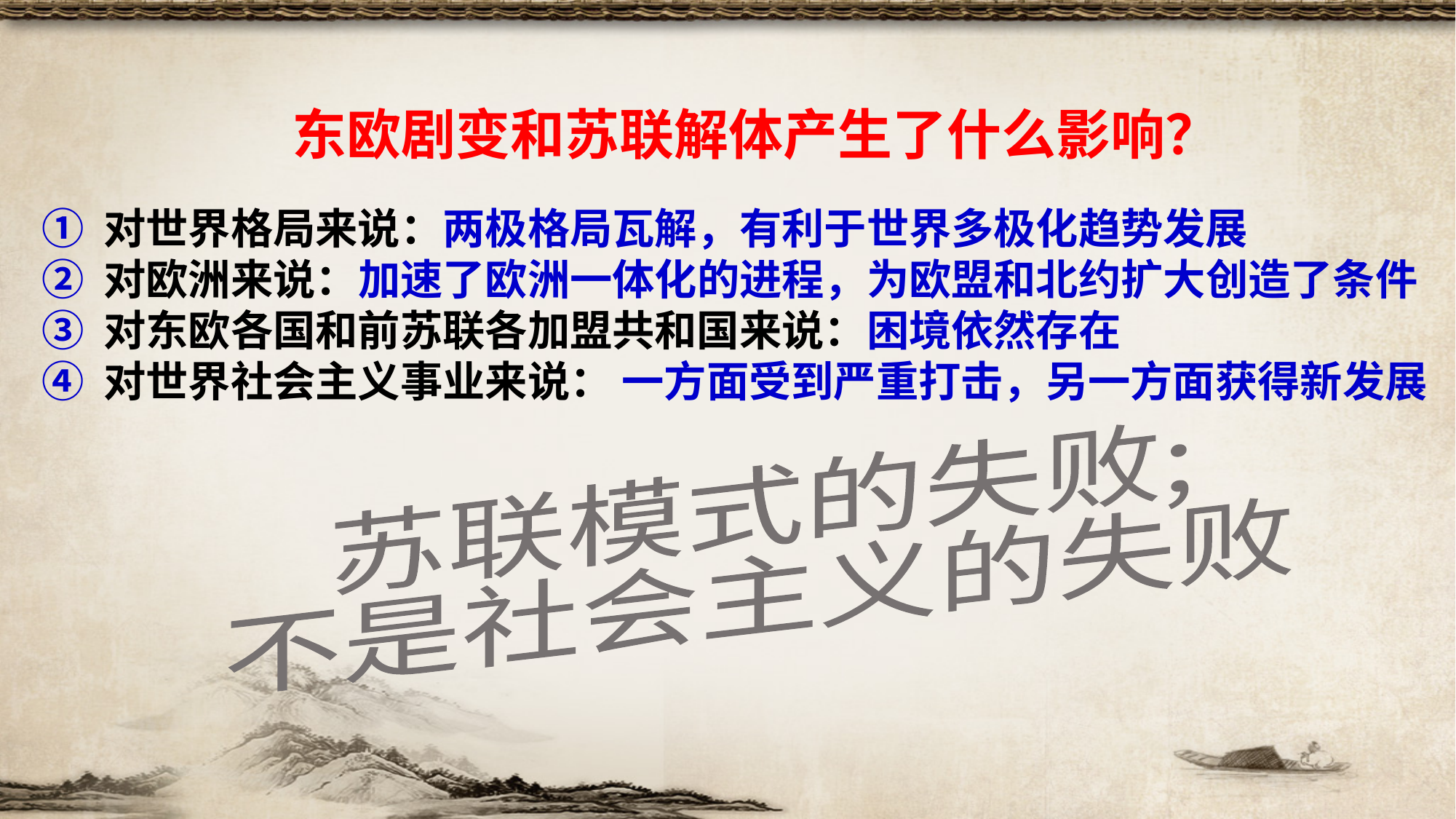

东欧剧变和苏联解体产生了什么影响？

① 对世界格局来说：两极格局瓦解，有利于世界多极化趋势发展
② 对欧洲来说：加速了欧洲一体化的进程，为欧盟和北约扩大创造了条件
③ 对东欧各国和前苏联各加盟共和国来说：困境依然存在
④ 对世界社会主义事业来说： 一方面受到严重打击，另一方面获得新发展

苏联模式的失败;
不是社会主义的失败